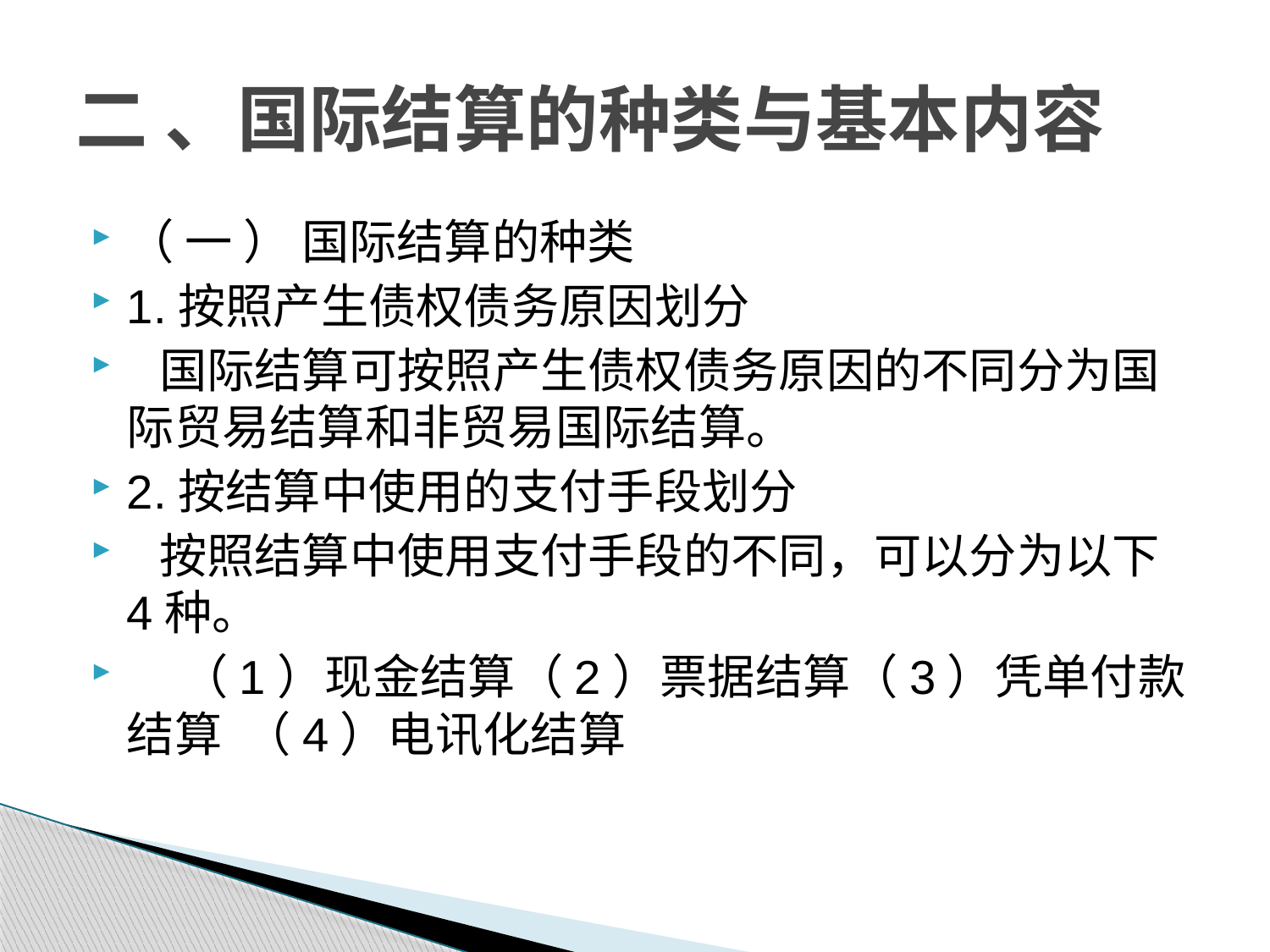

# 二 、国际结算的种类与基本内容
（ 一 ） 国际结算的种类
1.按照产生债权债务原因划分
  国际结算可按照产生债权债务原因的不同分为国际贸易结算和非贸易国际结算。
2.按结算中使用的支付手段划分
  按照结算中使用支付手段的不同，可以分为以下4种。
    （1）现金结算（2）票据结算（3）凭单付款结算  （4）电讯化结算